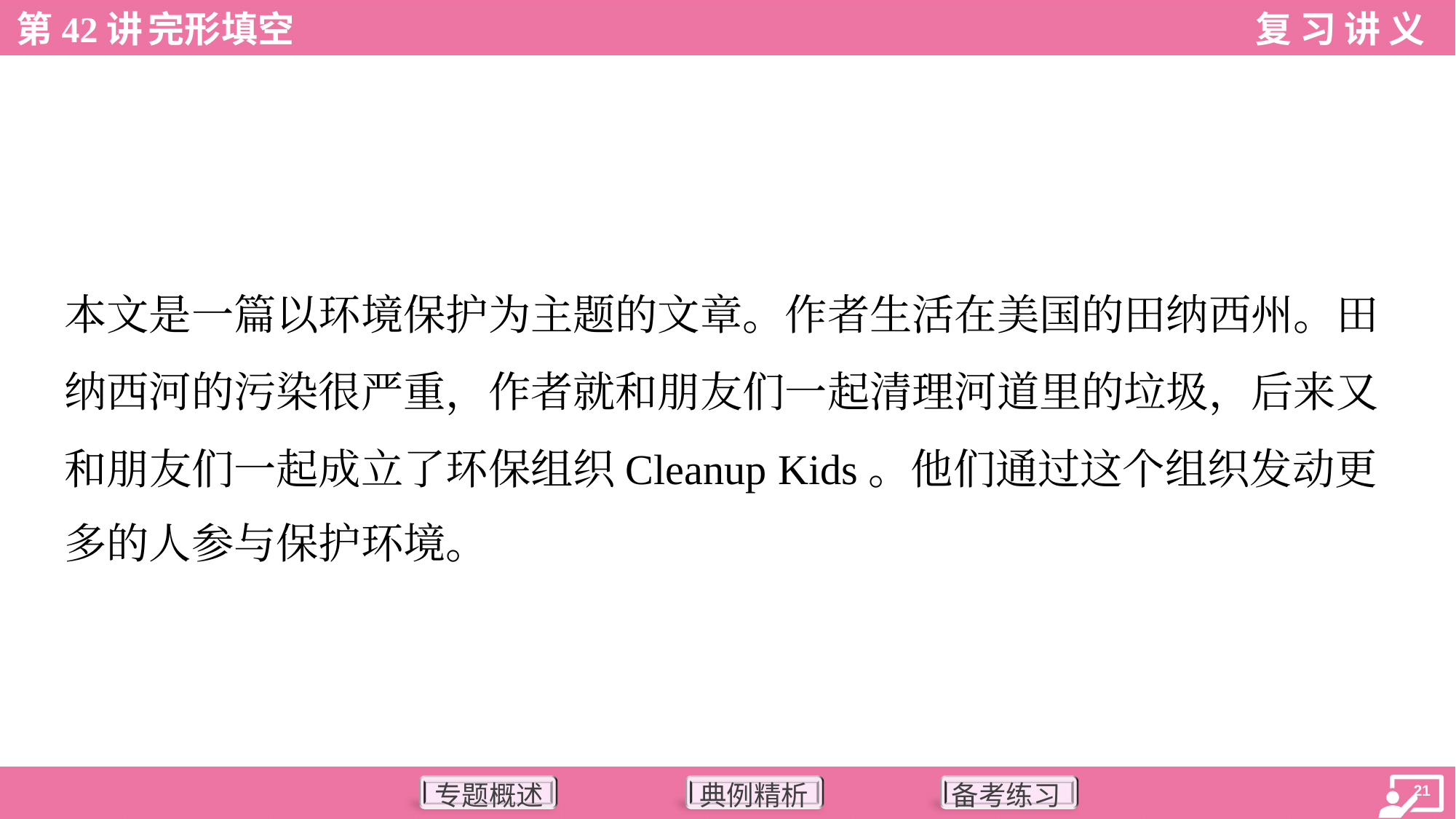

本文是一篇以环境保护为主题的文章。作者生活在美国的田纳西州。田
纳西河的污染很严重，作者就和朋友们一起清理河道里的垃圾，后来又
和朋友们一起成立了环保组织Cleanup Kids。他们通过这个组织发动更
多的人参与保护环境。